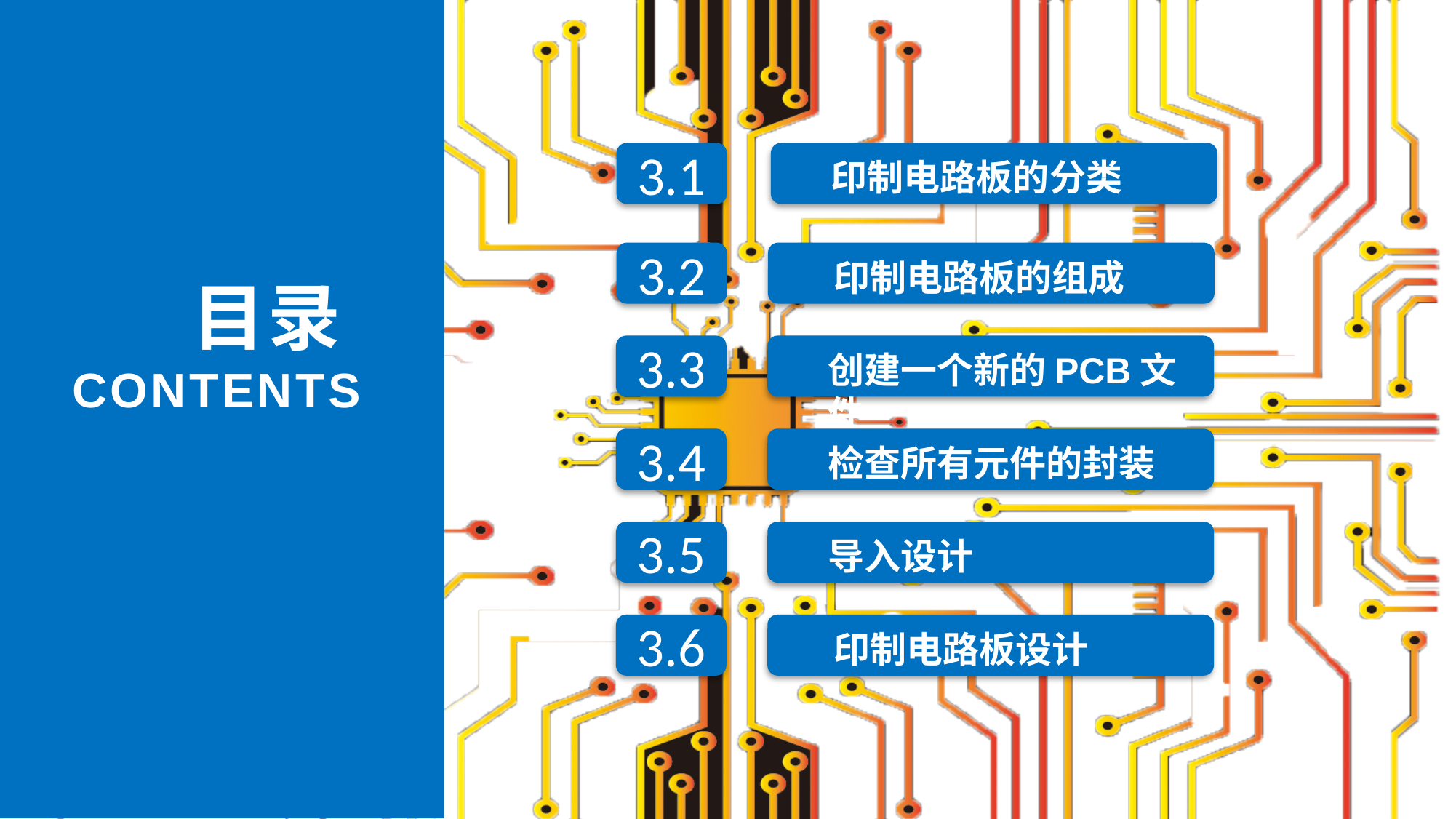

印制电路板的分类
3.1
3.2

印制电路板的组成
目录
CONTENTS

创建一个新的PCB文件
3.3

检查所有元件的封装
3.4

导入设计
3.5

印制电路板设计
3.6